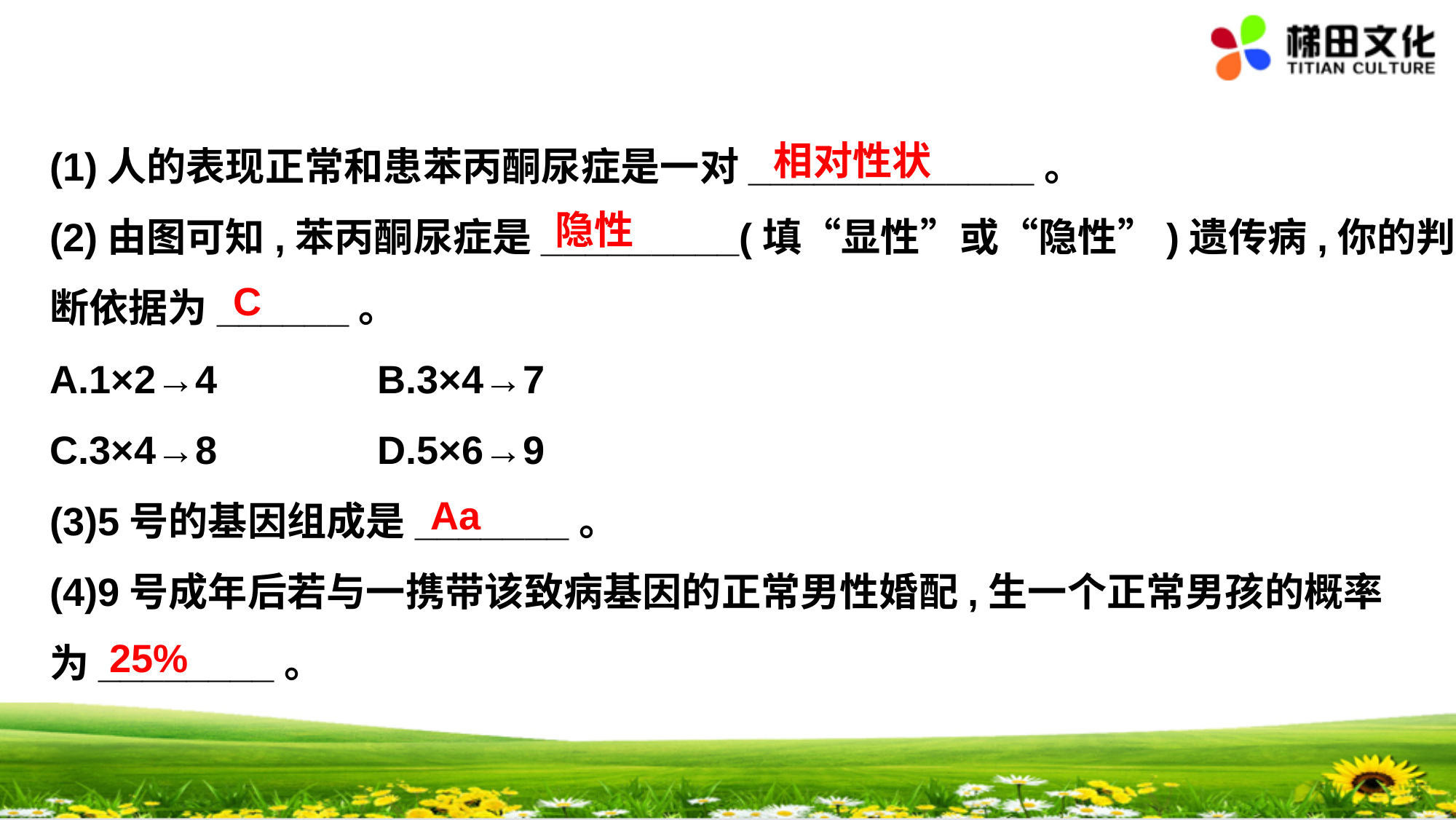

相对性状
(1)人的表现正常和患苯丙酮尿症是一对_____________。
(2)由图可知,苯丙酮尿症是_________(填“显性”或“隐性”)遗传病,你的判
断依据为______。
A.1×2→4		B.3×4→7
C.3×4→8		D.5×6→9
(3)5号的基因组成是_______。
(4)9号成年后若与一携带该致病基因的正常男性婚配,生一个正常男孩的概率
为________。
　隐性
　C
　Aa
　25%